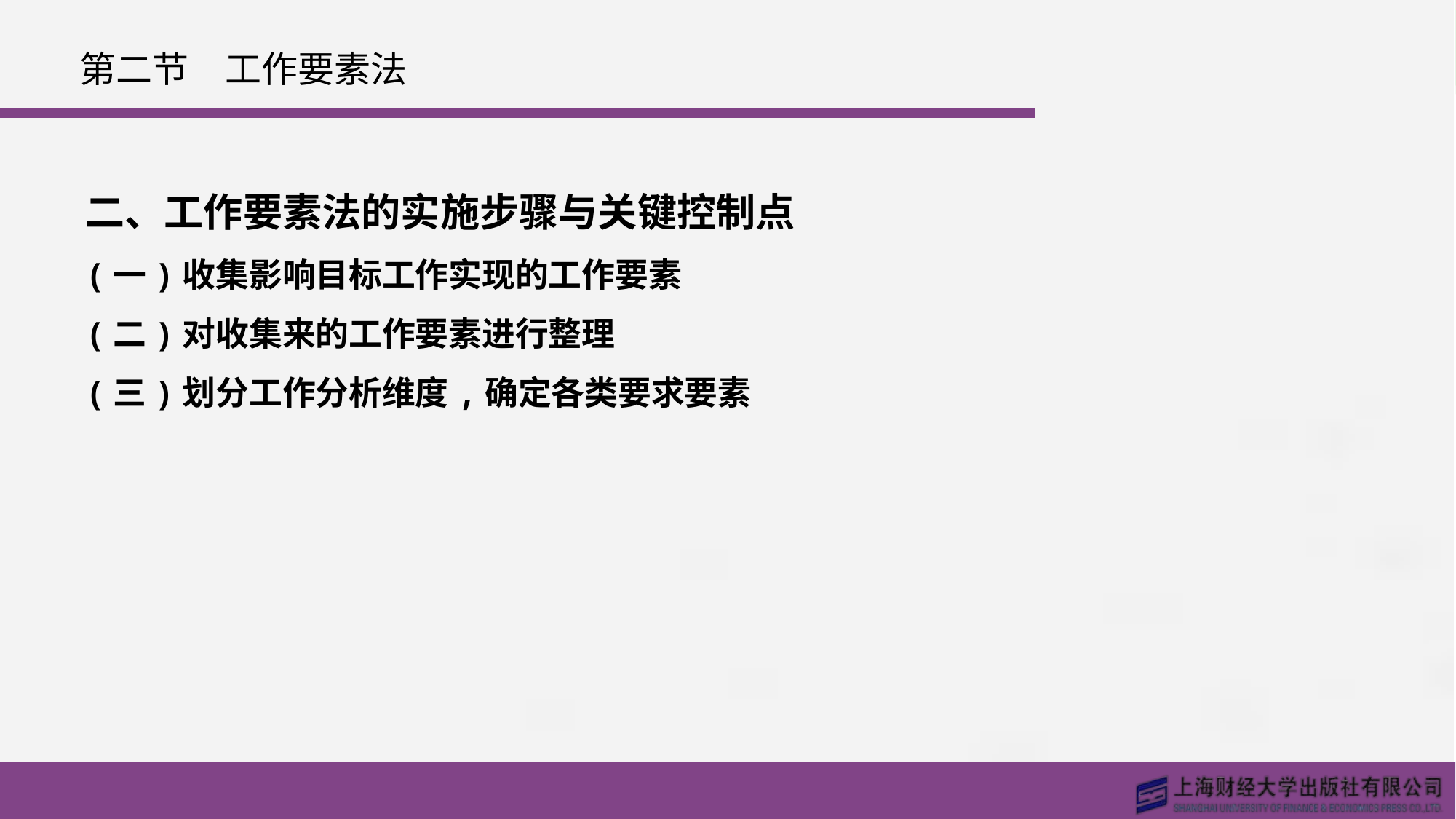

# 第二节　工作要素法
二、工作要素法的实施步骤与关键控制点
(一)收集影响目标工作实现的工作要素
(二)对收集来的工作要素进行整理
(三)划分工作分析维度,确定各类要求要素